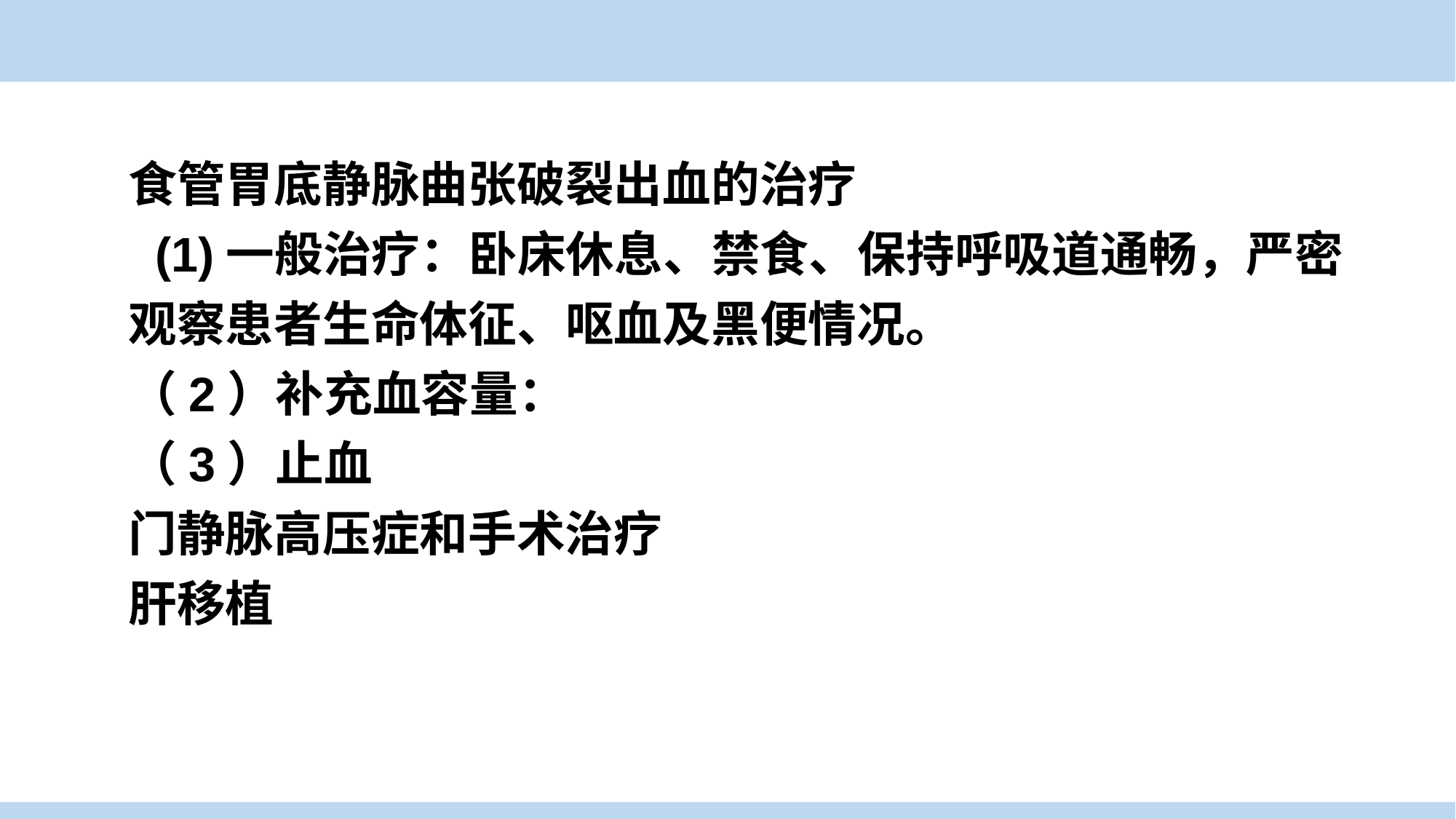

食管胃底静脉曲张破裂出血的治疗
  (1)一般治疗：卧床休息、禁食、保持呼吸道通畅，严密观察患者生命体征、呕血及黑便情况。
（2）补充血容量：
（3）止血
门静脉高压症和手术治疗
肝移植